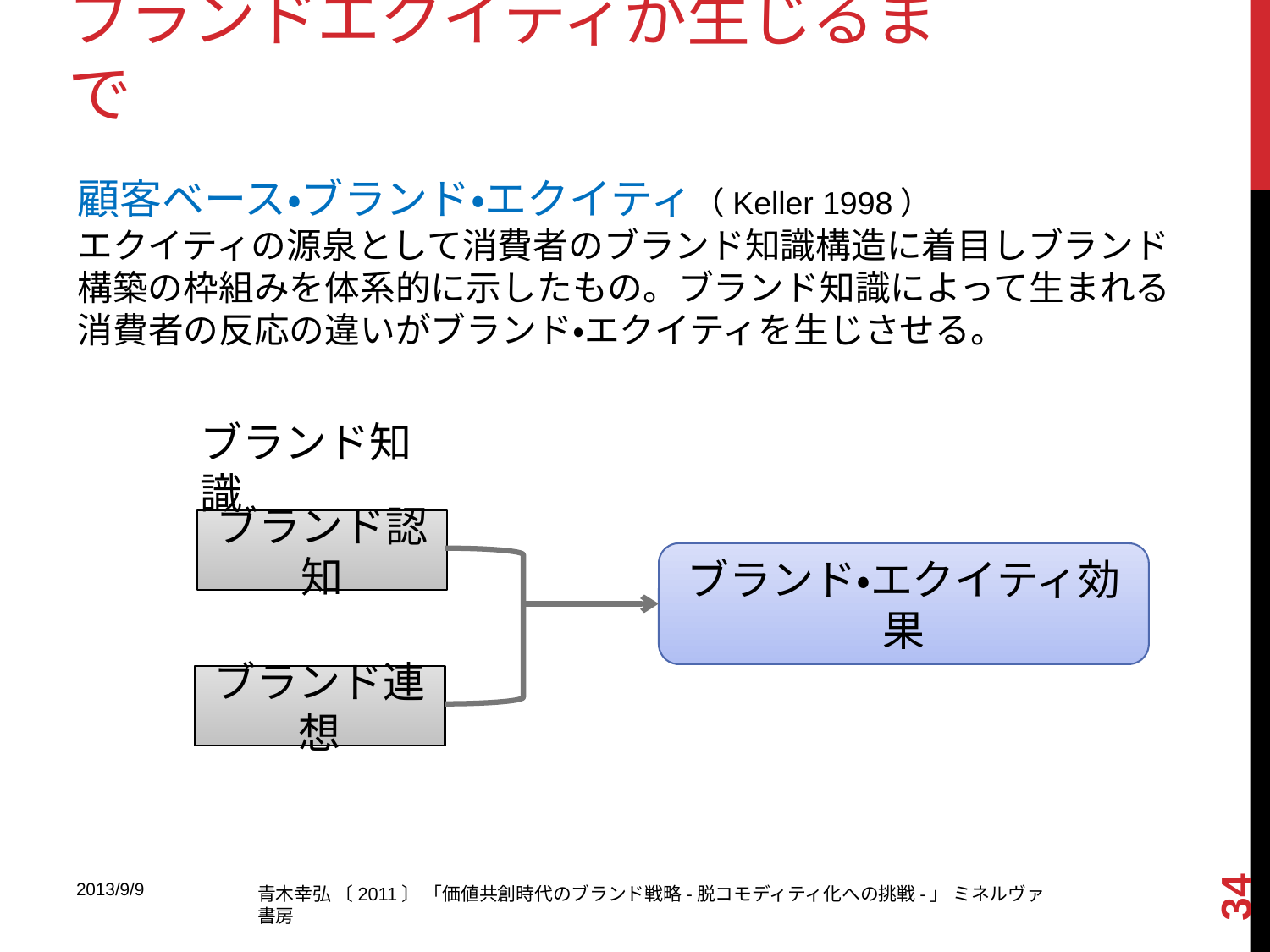

# ブランドエクイティが生じるまで
顧客ベース・ブランド・エクイティ（Keller 1998）
エクイティの源泉として消費者のブランド知識構造に着目しブランド構築の枠組みを体系的に示したもの。ブランド知識によって生まれる消費者の反応の違いがブランド・エクイティを生じさせる。
ブランド知識
ブランド認知
ブランド・エクイティ効果

ブランド連想
34
2013/9/9
青木幸弘 〔2011〕 「価値共創時代のブランド戦略-脱コモディティ化への挑戦-」 ミネルヴァ書房